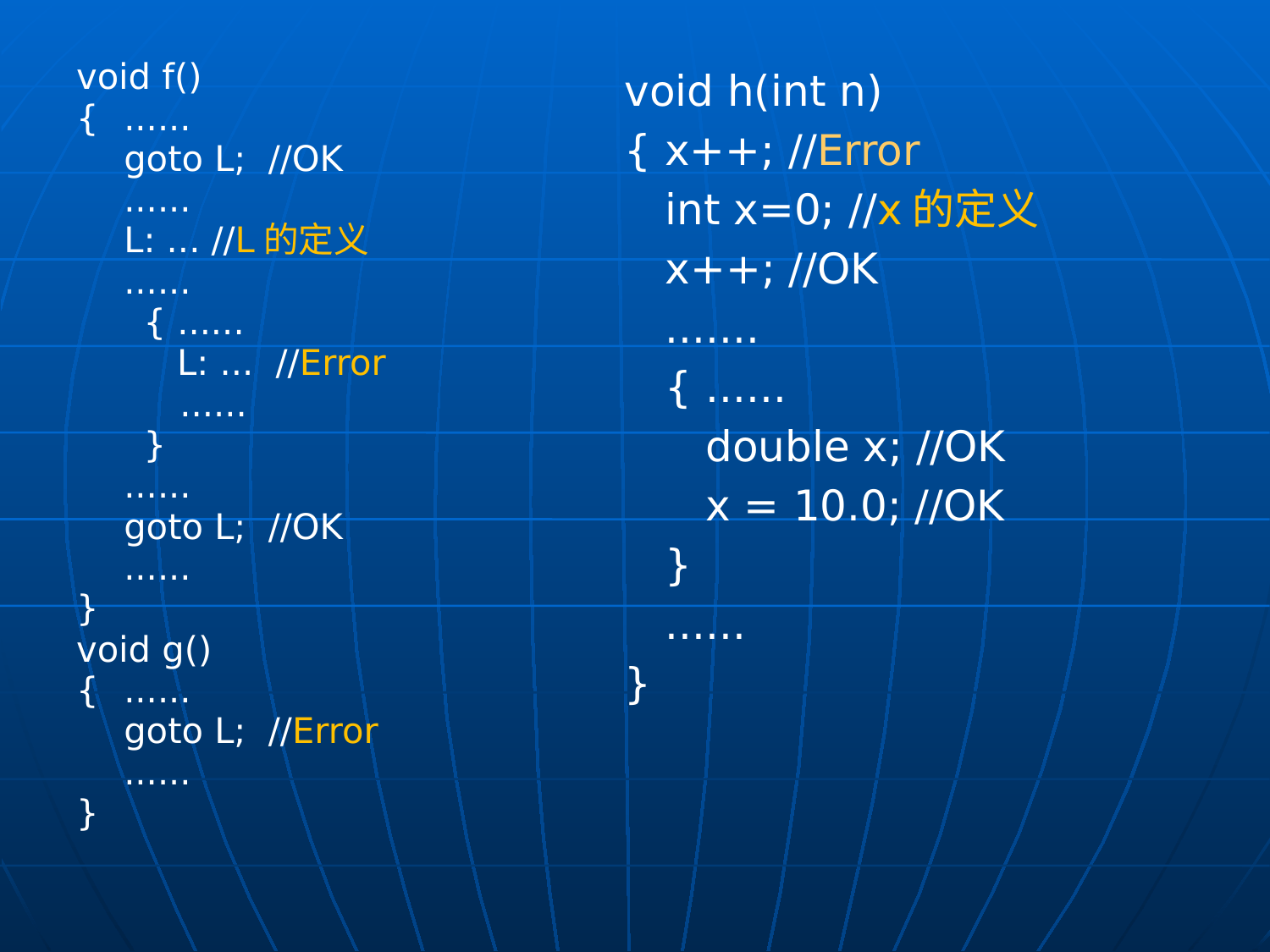

void f()
{	......
	goto L;  //OK
	......
	L: ... //L的定义
	......
      { ......
         L: ...  //Error
	     ......
      }
	......
	goto L;  //OK
	......
}
void g()
{	......
	goto L;  //Error
	......
}
void h(int n)
{ x++; //Error
   int x=0; //x的定义
   x++; //OK
   .......
   { ......
      double x; //OK
      x = 10.0; //OK
   }
   ......
}